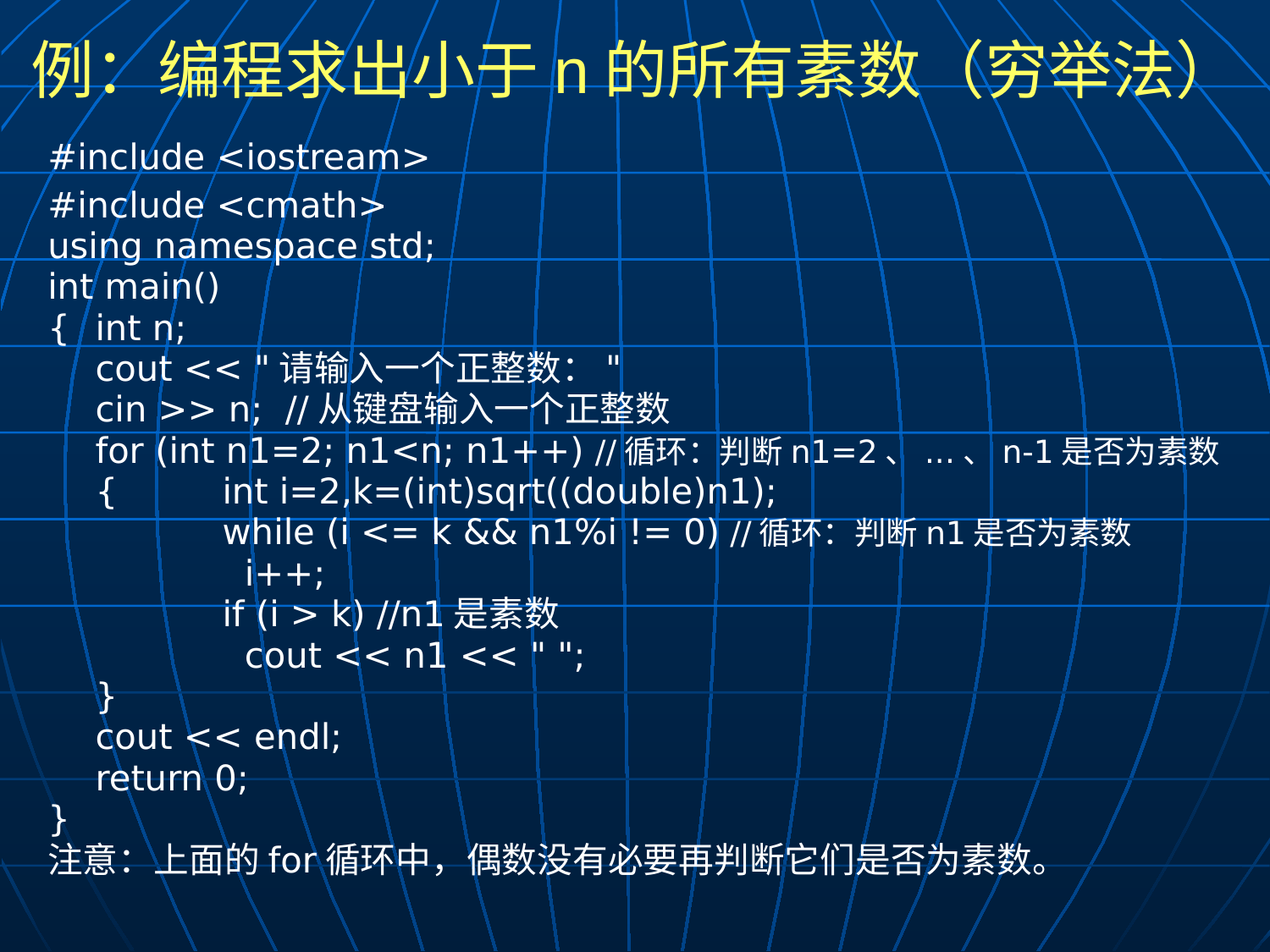

# 例：编程求出小于n的所有素数（穷举法）
#include <iostream>
#include <cmath>
using namespace std;
int main()
{	int n;
	cout << "请输入一个正整数："
	cin >> n;  //从键盘输入一个正整数
	for (int n1=2; n1<n; n1++) //循环：判断n1=2、...、n-1是否为素数
	{	int i=2,k=(int)sqrt((double)n1);
		while (i <= k && n1%i != 0) //循环：判断n1是否为素数
	 	  i++;
		if (i > k) //n1是素数
		  cout << n1 << " ";
	}
	cout << endl;
	return 0;
}
注意：上面的for循环中，偶数没有必要再判断它们是否为素数。